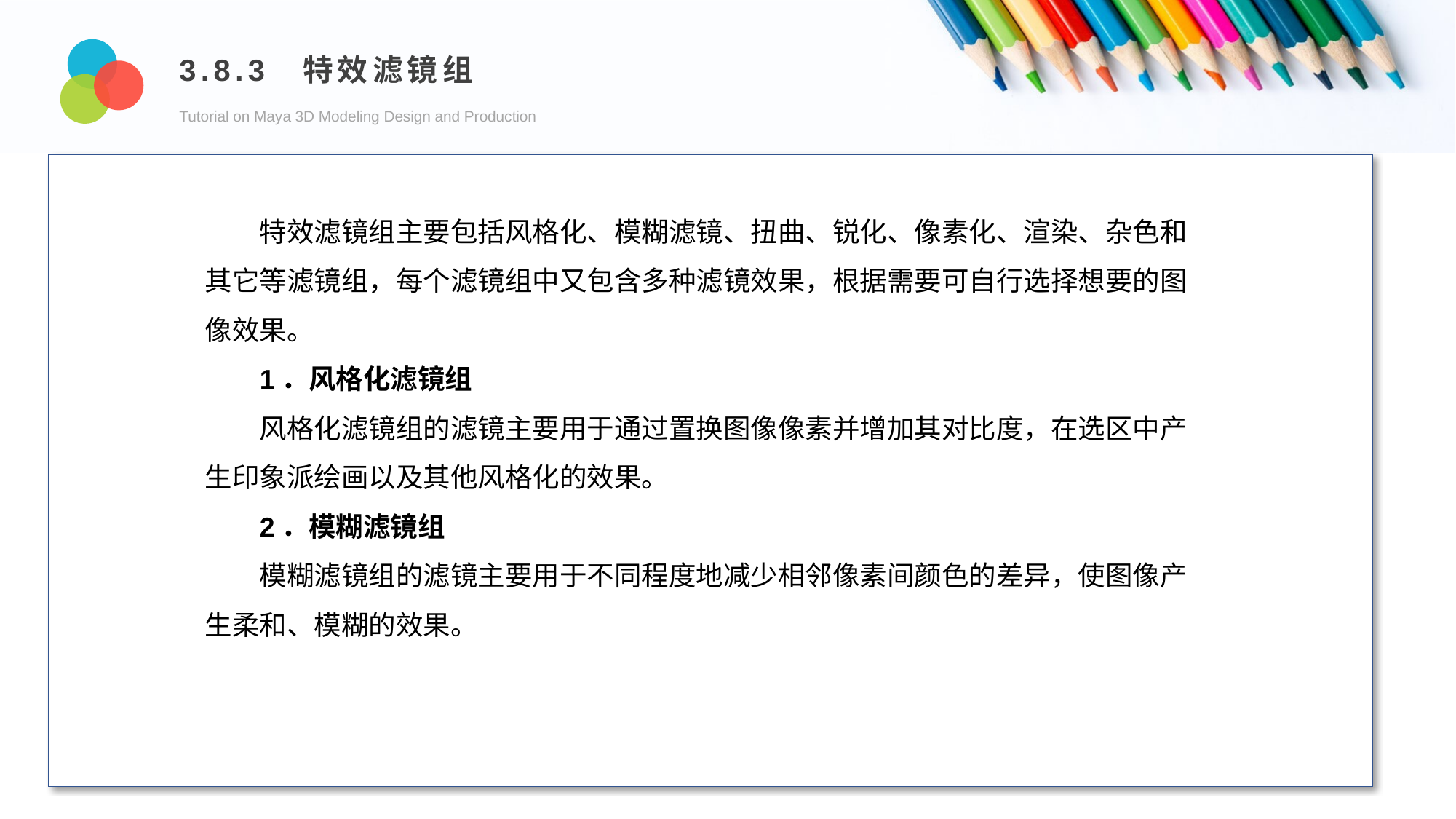

3.8.3  特效滤镜组
Tutorial on Maya 3D Modeling Design and Production
Design and Production
特效滤镜组主要包括风格化、模糊滤镜、扭曲、锐化、像素化、渲染、杂色和其它等滤镜组，每个滤镜组中又包含多种滤镜效果，根据需要可自行选择想要的图像效果。
1．风格化滤镜组
风格化滤镜组的滤镜主要用于通过置换图像像素并增加其对比度，在选区中产生印象派绘画以及其他风格化的效果。
2．模糊滤镜组
模糊滤镜组的滤镜主要用于不同程度地减少相邻像素间颜色的差异，使图像产生柔和、模糊的效果。